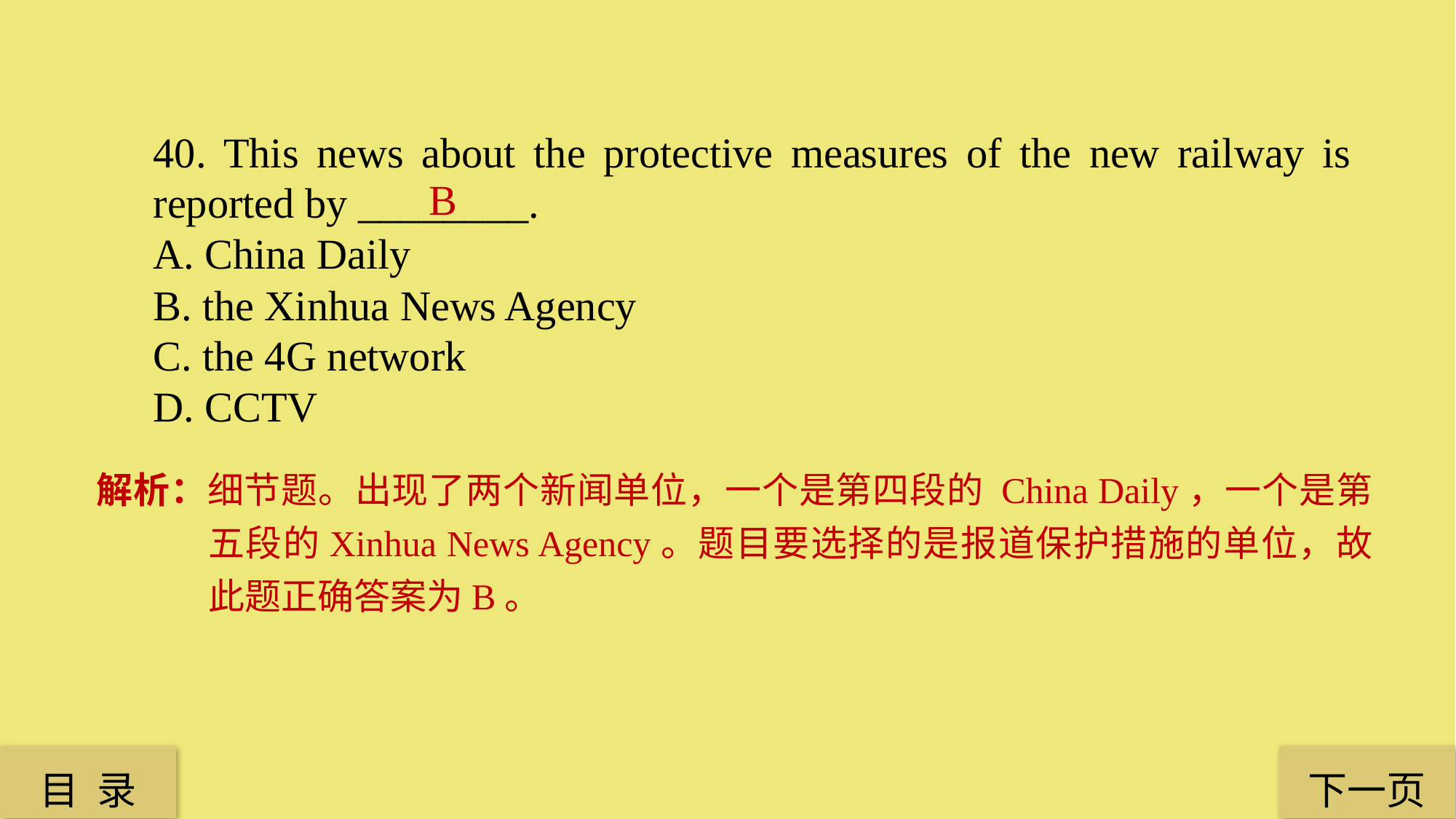

40. This news about the protective measures of the new railway is reported by ________.
A. China Daily
B. the Xinhua News Agency
C. the 4G network
D. CCTV
B
解析：细节题。出现了两个新闻单位，一个是第四段的 China Daily，一个是第五段的Xinhua News Agency。题目要选择的是报道保护措施的单位，故此题正确答案为B。